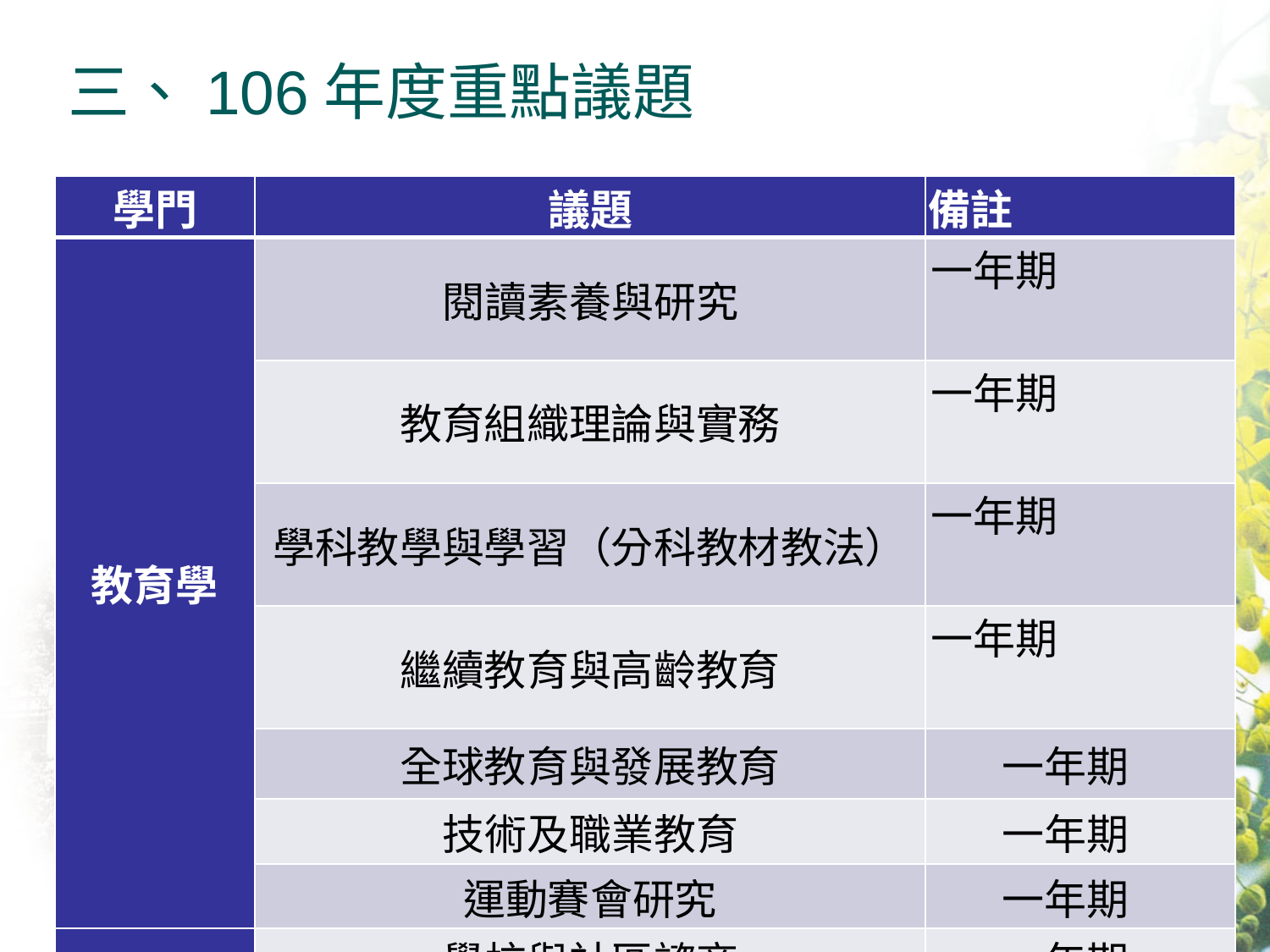

# 三、106年度重點議題
| 學門 | 議題 | 備註 |
| --- | --- | --- |
| 教育學 | 閱讀素養與研究 | 一年期 |
|  | 教育組織理論與實務 | 一年期 |
|  | 學科教學與學習（分科教材教法） | 一年期 |
|  | 繼續教育與高齡教育 | 一年期 |
|  | 全球教育與發展教育 | 一年期 |
|  | 技術及職業教育 | 一年期 |
|  | 運動賽會研究 | 一年期 |
| 心理學 | 學校與社區諮商 | 一年期 |
|  | 數理心理學 | 一年期 |